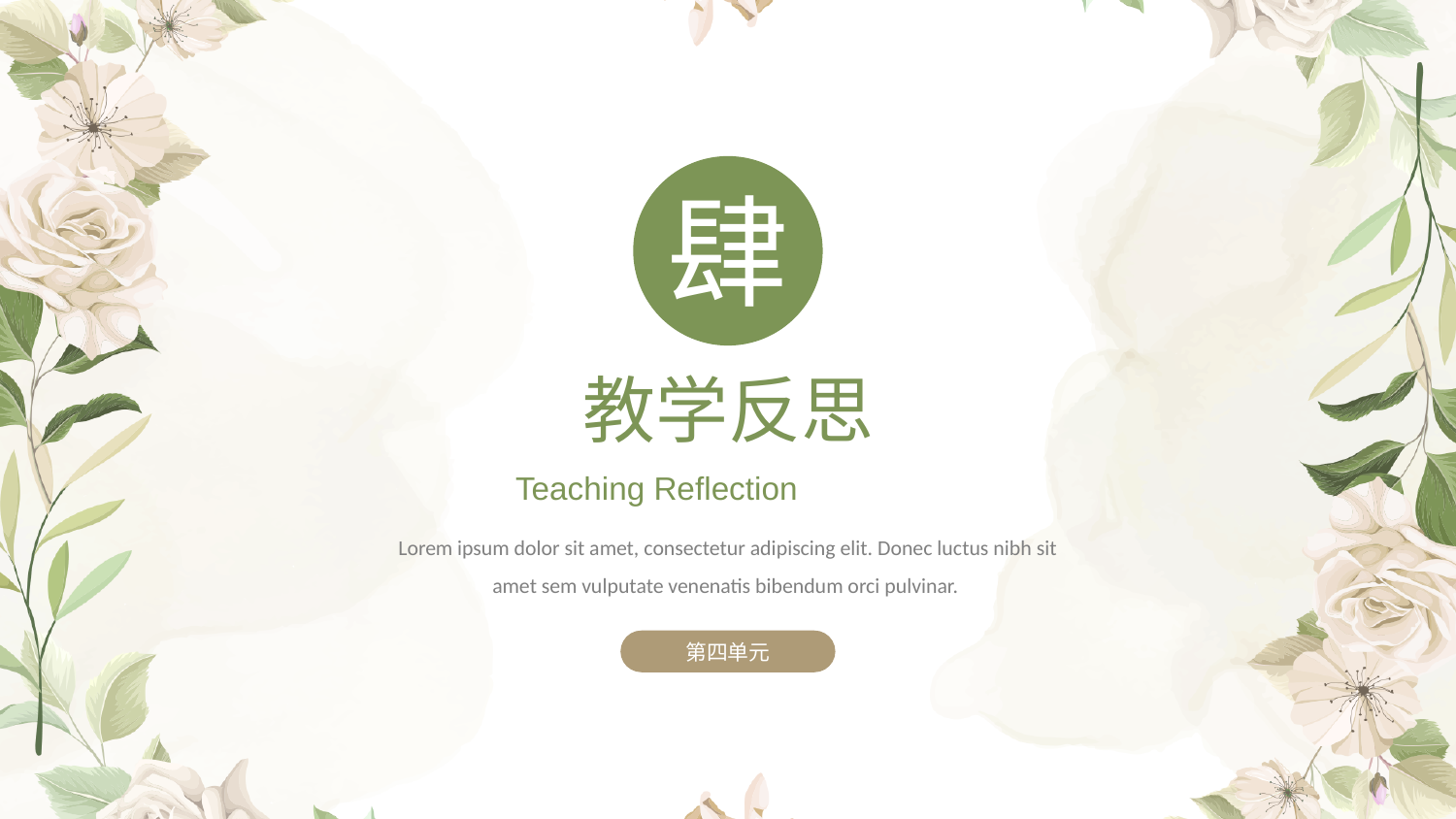

肆
教学反思
Teaching Reflection
Lorem ipsum dolor sit amet, consectetur adipiscing elit. Donec luctus nibh sit amet sem vulputate venenatis bibendum orci pulvinar.
第四单元